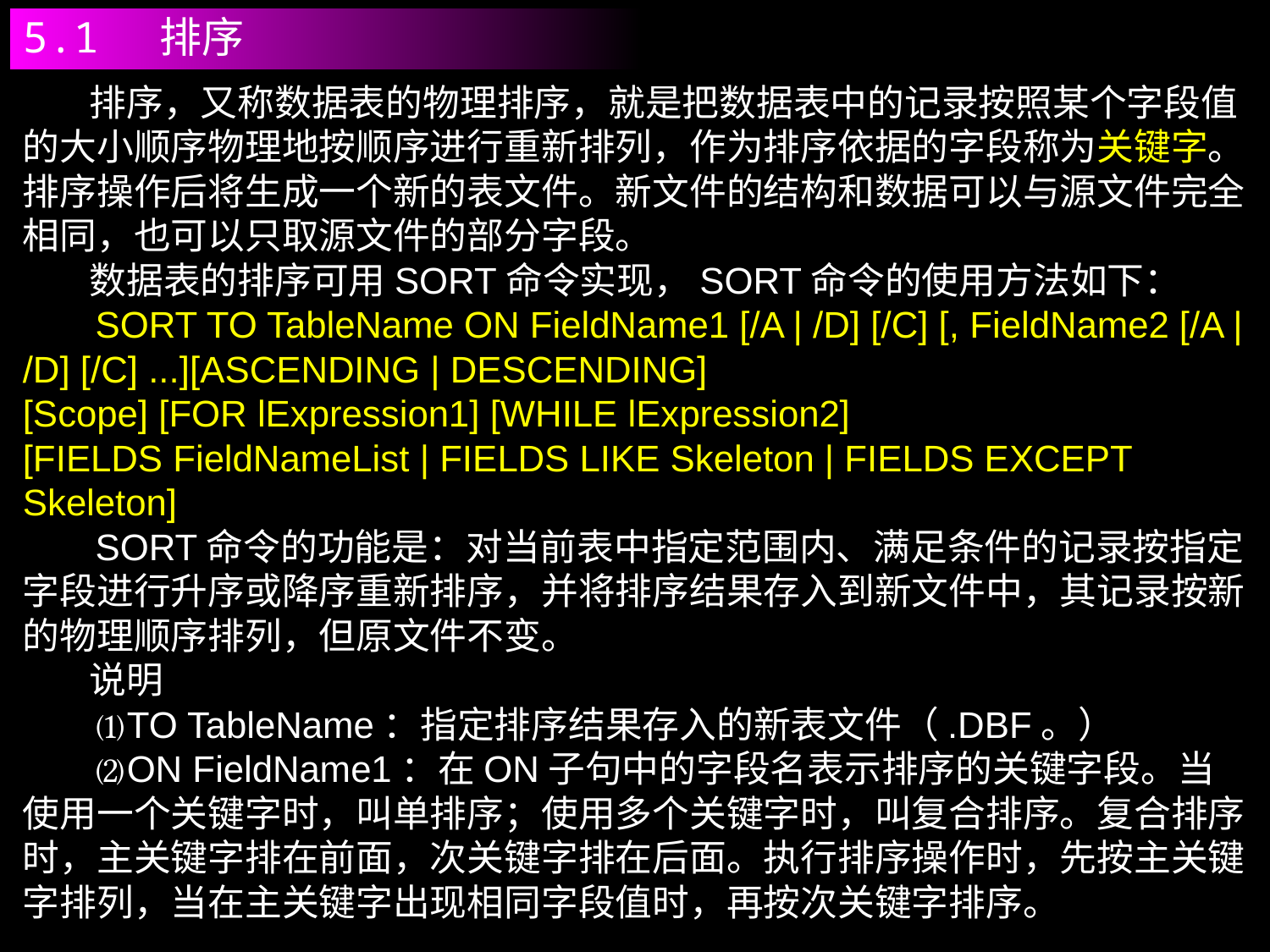

5.1  排序
       排序，又称数据表的物理排序，就是把数据表中的记录按照某个字段值的大小顺序物理地按顺序进行重新排列，作为排序依据的字段称为关键字。排序操作后将生成一个新的表文件。新文件的结构和数据可以与源文件完全相同，也可以只取源文件的部分字段。
       数据表的排序可用SORT命令实现，SORT命令的使用方法如下：
       SORT TO TableName ON FieldName1 [/A | /D] [/C] [, FieldName2 [/A | /D] [/C] ...][ASCENDING | DESCENDING]
[Scope] [FOR lExpression1] [WHILE lExpression2]
[FIELDS FieldNameList | FIELDS LIKE Skeleton | FIELDS EXCEPT Skeleton]
       SORT命令的功能是：对当前表中指定范围内、满足条件的记录按指定字段进行升序或降序重新排序，并将排序结果存入到新文件中，其记录按新的物理顺序排列，但原文件不变。
       说明
       ⑴TO TableName：指定排序结果存入的新表文件（.DBF。）
       ⑵ON FieldName1：在ON子句中的字段名表示排序的关键字段。当使用一个关键字时，叫单排序；使用多个关键字时，叫复合排序。复合排序时，主关键字排在前面，次关键字排在后面。执行排序操作时，先按主关键字排列，当在主关键字出现相同字段值时，再按次关键字排序。